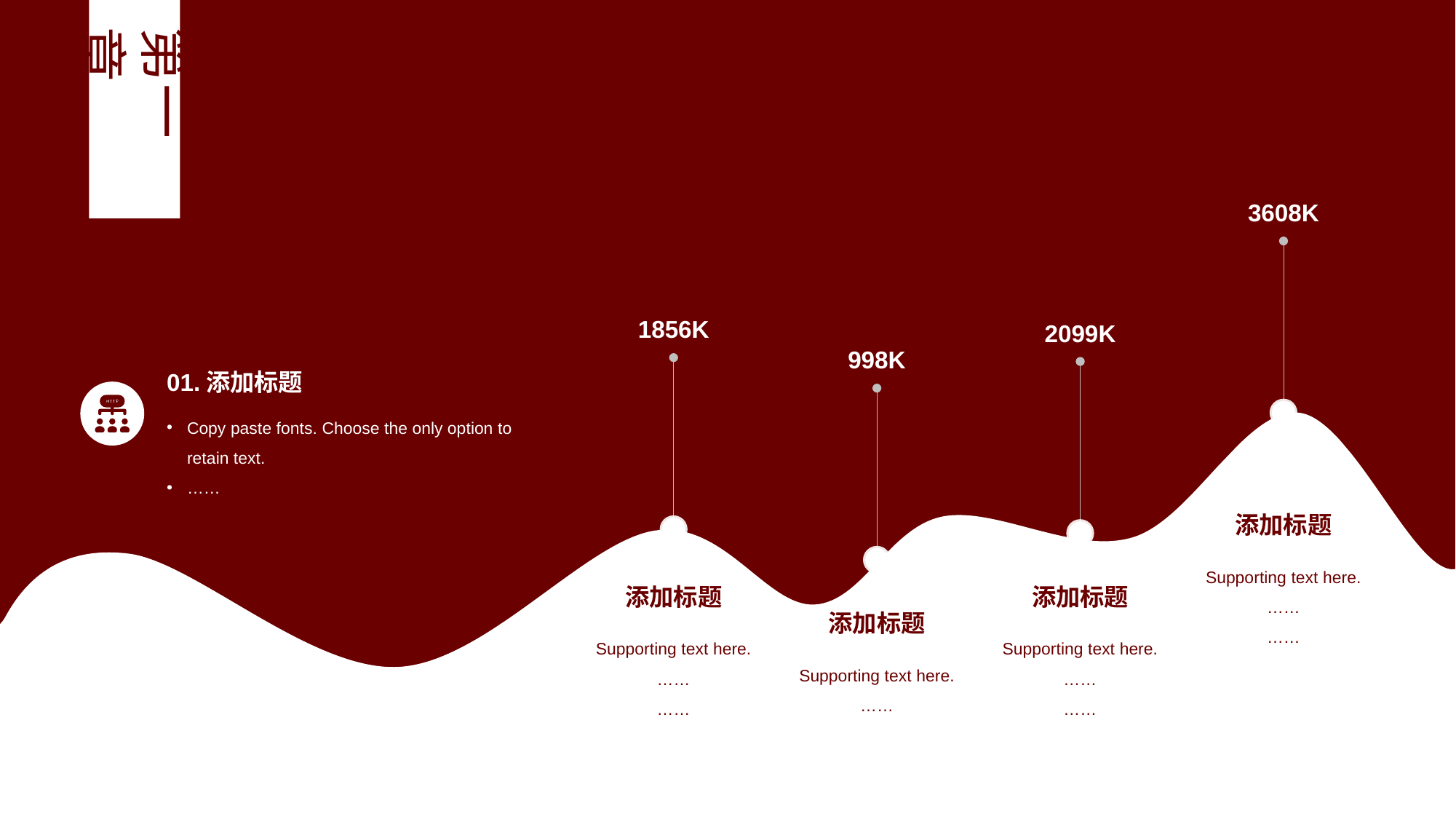

第一章
3608K
1856K
2099K
998K
01.添加标题
Copy paste fonts. Choose the only option to retain text.
……

添加标题

Supporting text here.
……
……
添加标题
添加标题
添加标题
Supporting text here.
……
……
Supporting text here.
……
……
Supporting text here.
……